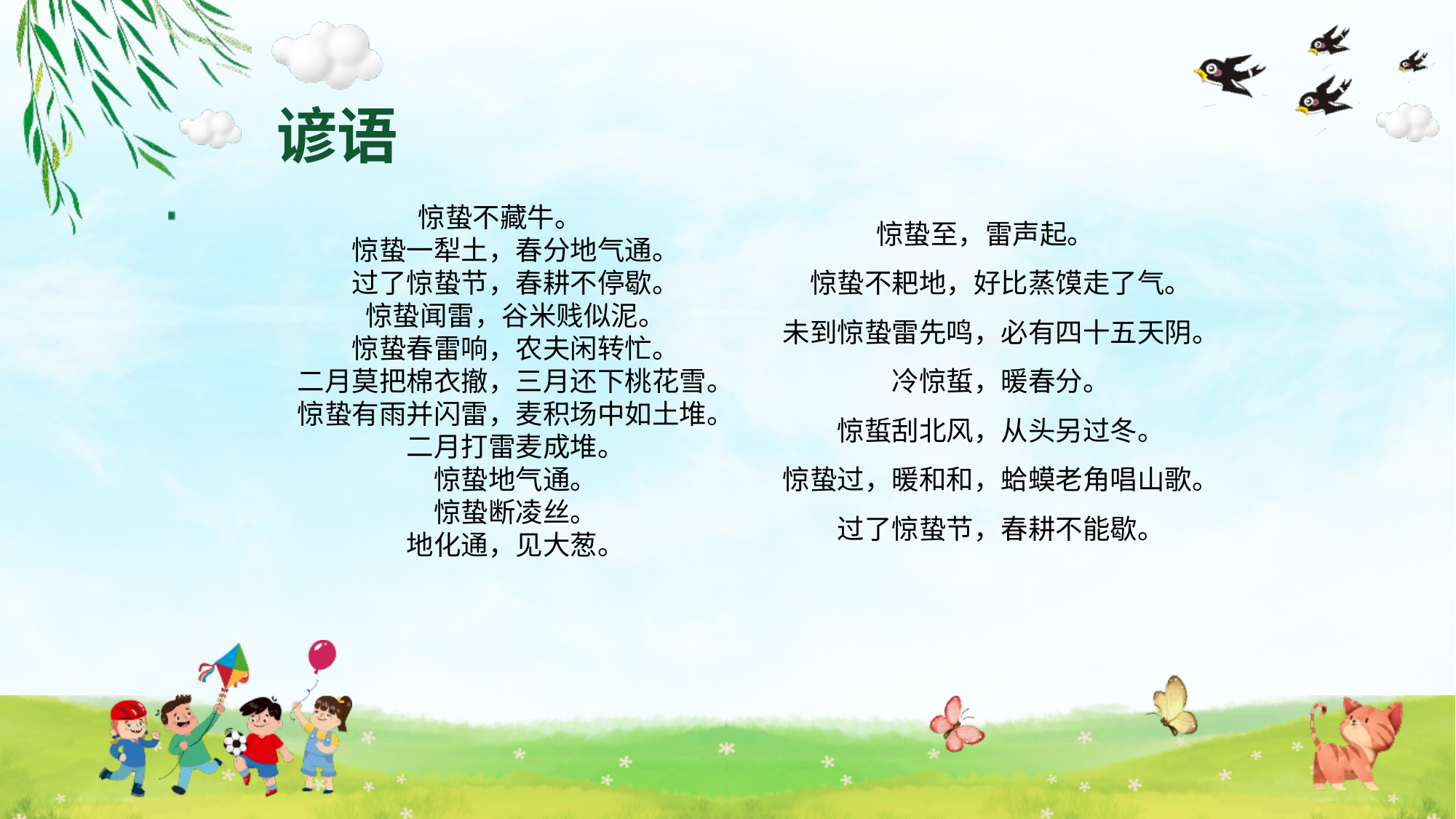

谚语
惊蛰不藏牛。
    惊蛰一犁土，春分地气通。
    过了惊蛰节，春耕不停歇。
    惊蛰闻雷，谷米贱似泥。
    惊蛰春雷响，农夫闲转忙。
    二月莫把棉衣撤，三月还下桃花雪。
    惊蛰有雨并闪雷，麦积场中如土堆。
    二月打雷麦成堆。
    惊蛰地气通。
    惊蛰断凌丝。
    地化通，见大葱。
惊蛰至，雷声起。
    惊蛰不耙地，好比蒸馍走了气。
    未到惊蛰雷先鸣，必有四十五天阴。
    冷惊蜇，暖春分。
    惊蜇刮北风，从头另过冬。
    惊蛰过，暖和和，蛤蟆老角唱山歌。
    过了惊蛰节，春耕不能歇。